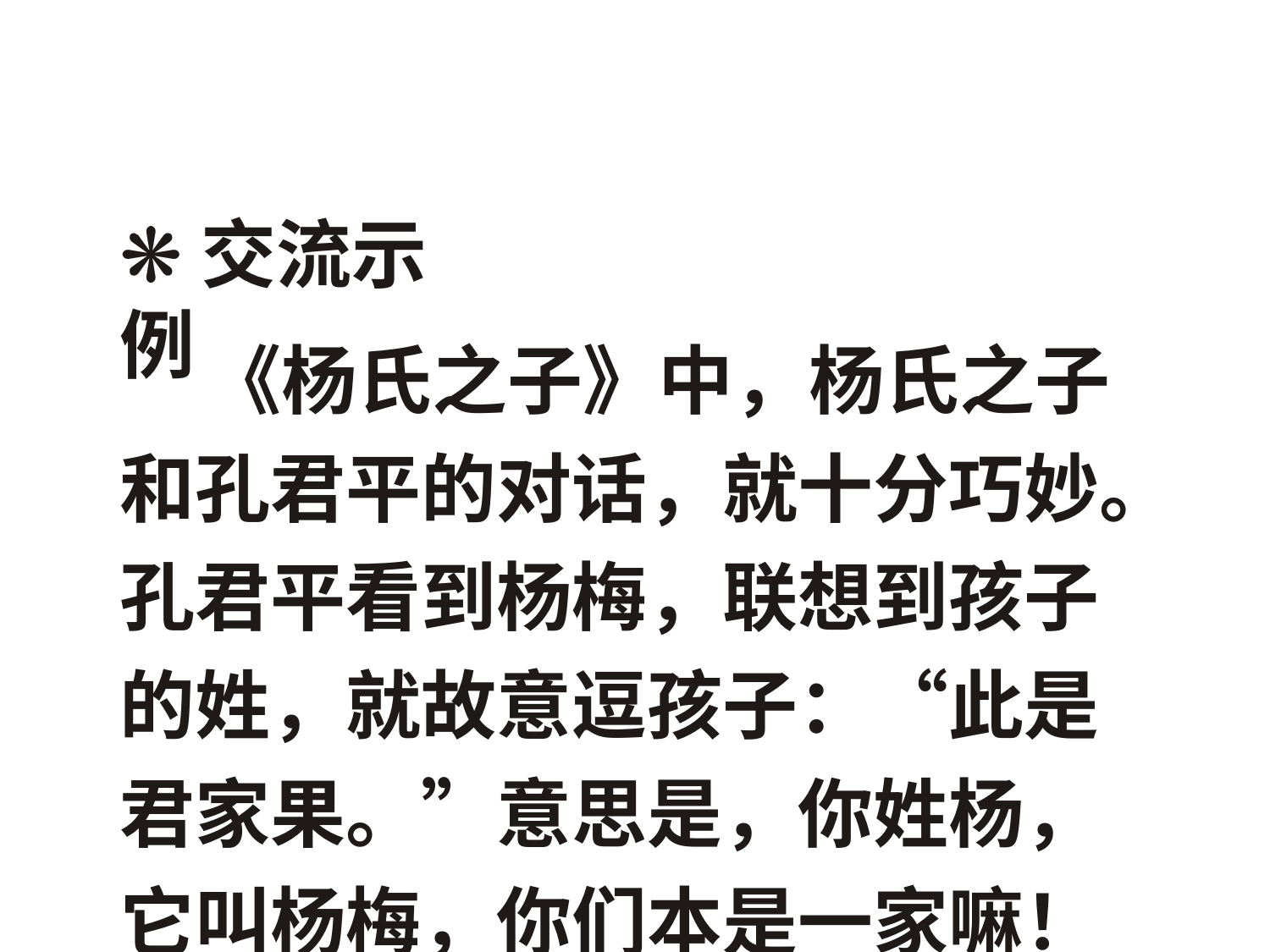

❋交流示例
    《杨氏之子》中，杨氏之子和孔君平的对话，就十分巧妙。孔君平看到杨梅，联想到孩子的姓，就故意逗孩子：“此是君家果。”意思是，你姓杨，它叫杨梅，你们本是一家嘛！这信手拈来的玩笑话，